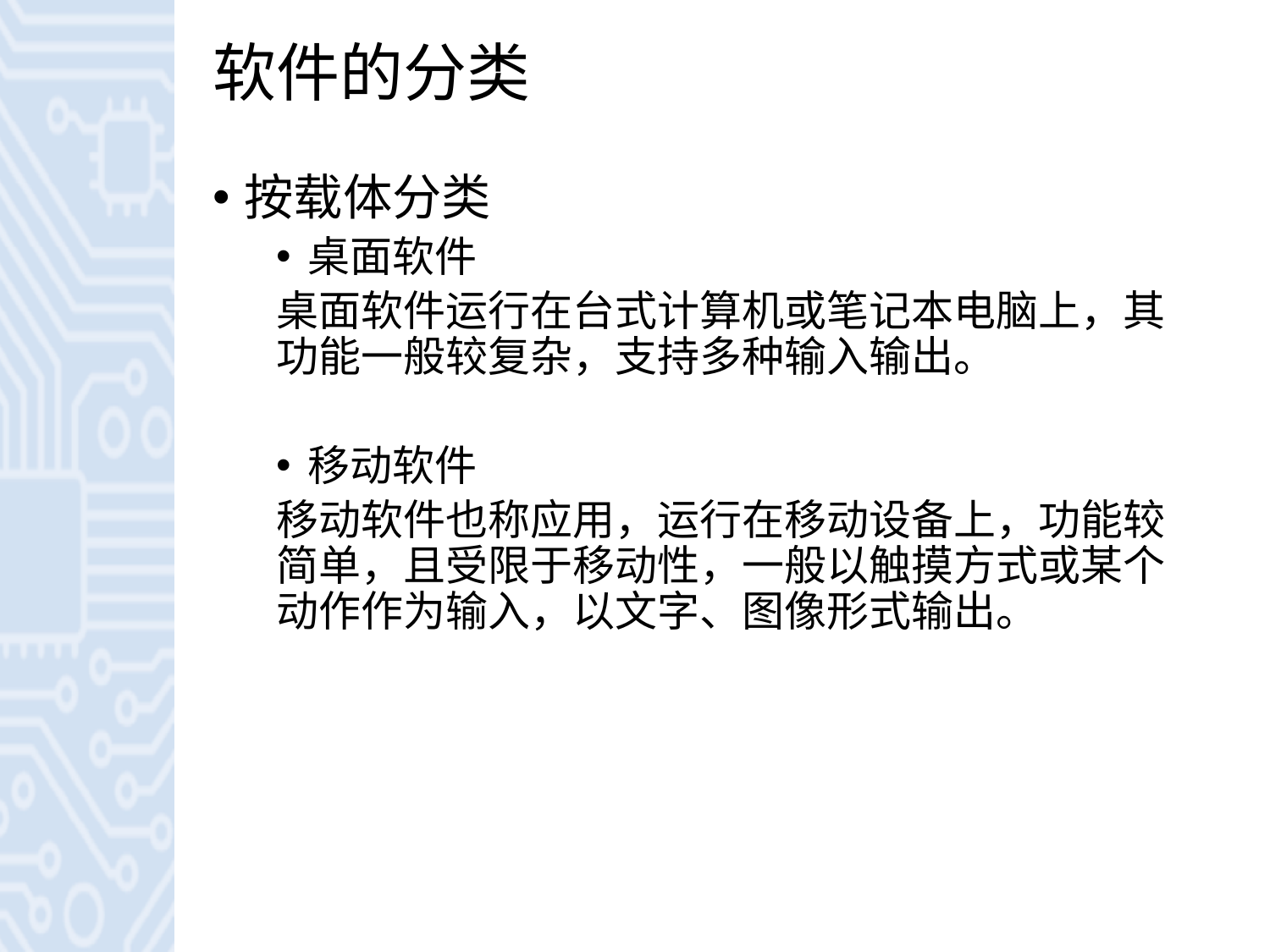

# 软件的分类
按载体分类
桌面软件
桌面软件运行在台式计算机或笔记本电脑上，其功能一般较复杂，支持多种输入输出。

移动软件
移动软件也称应用，运行在移动设备上，功能较简单，且受限于移动性，一般以触摸方式或某个动作作为输入，以文字、图像形式输出。